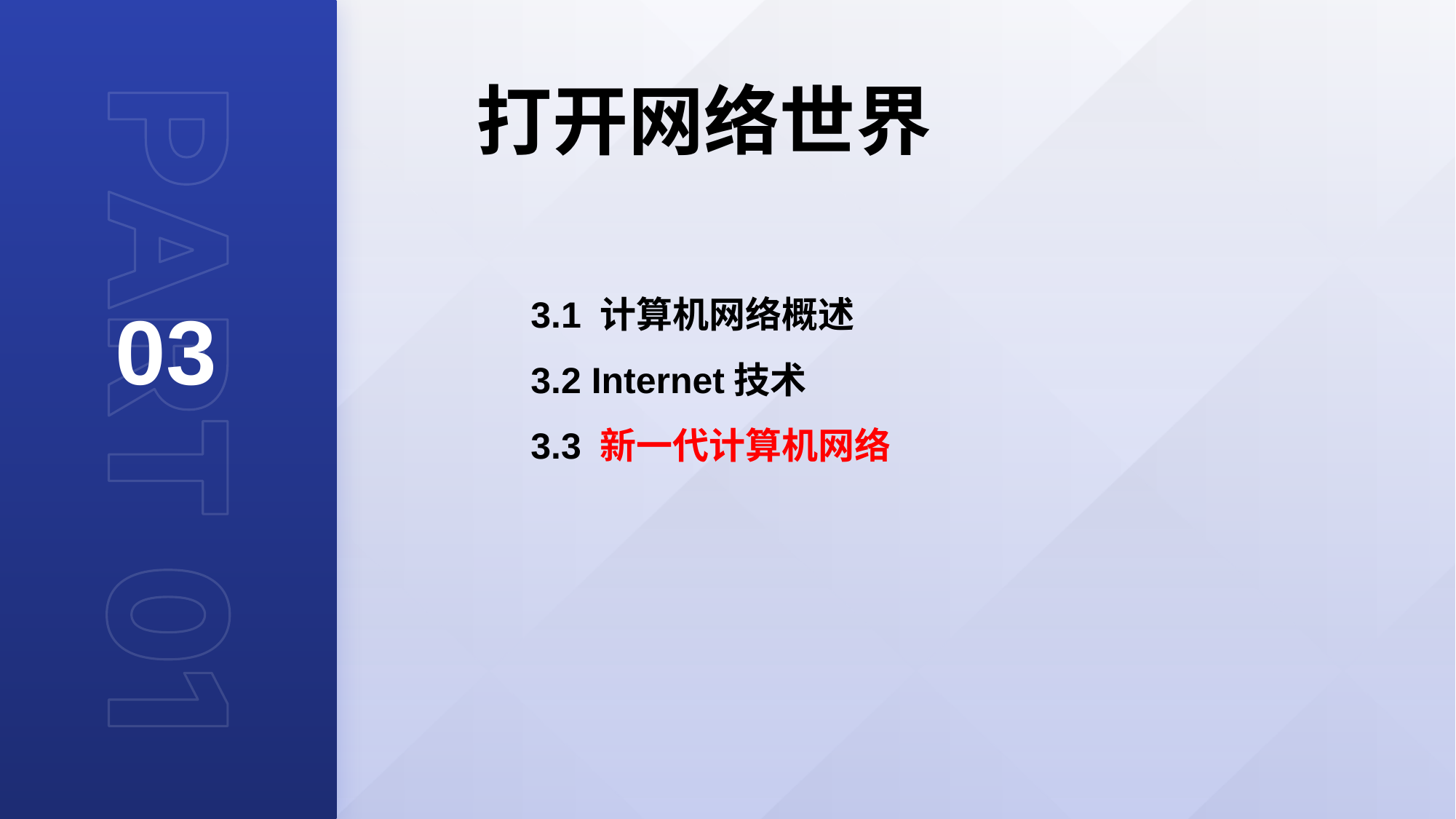

打开网络世界

03
3.1 计算机网络概述 3.2 Internet技术
3.3 新一代计算机网络